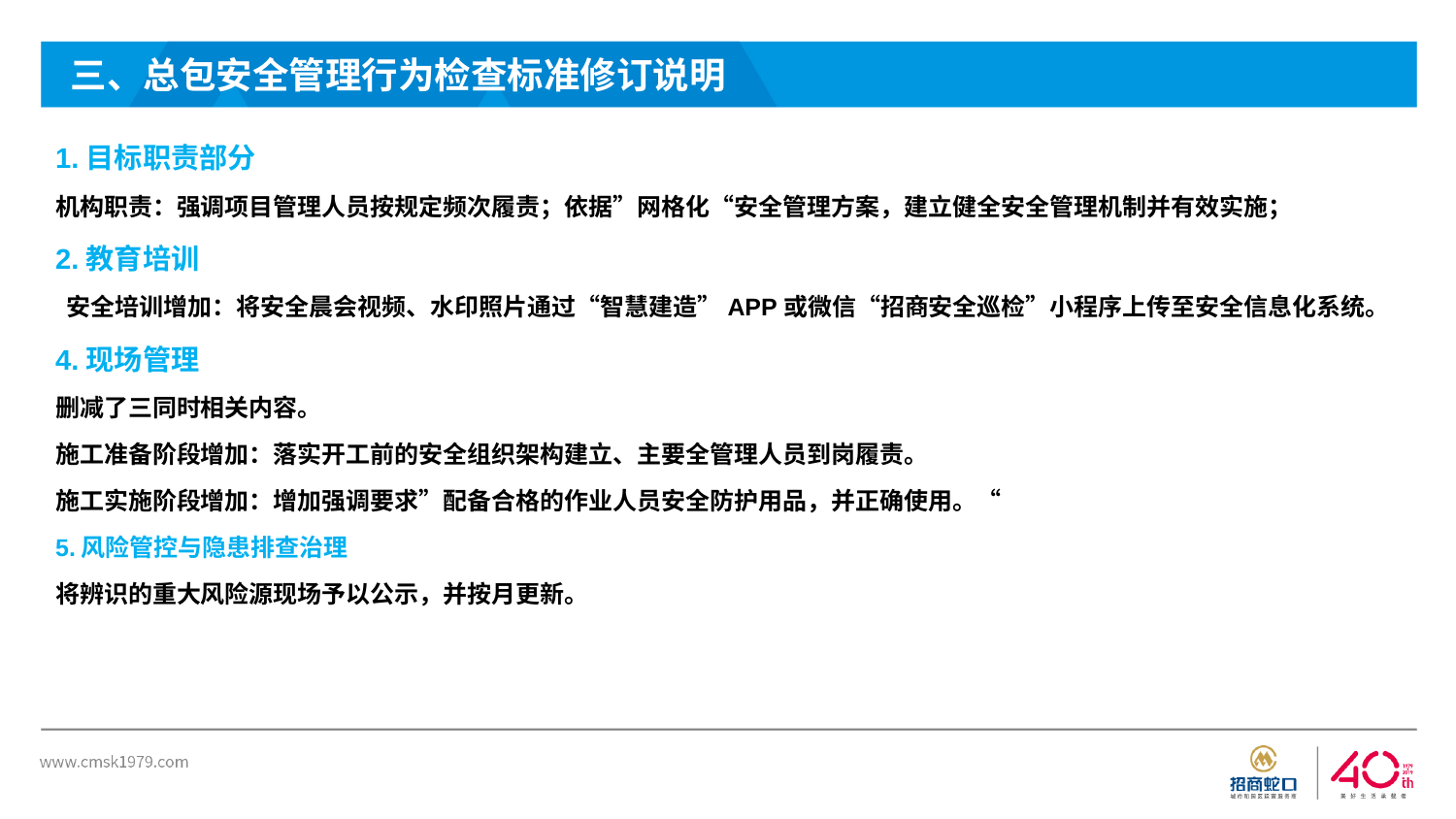

三、总包安全管理行为检查标准修订说明
1.目标职责部分
机构职责：强调项目管理人员按规定频次履责；依据”网格化“安全管理方案，建立健全安全管理机制并有效实施；
2.教育培训
 安全培训增加：将安全晨会视频、水印照片通过“智慧建造”APP或微信“招商安全巡检”小程序上传至安全信息化系统。
4.现场管理
删减了三同时相关内容。
施工准备阶段增加：落实开工前的安全组织架构建立、主要全管理人员到岗履责。
施工实施阶段增加：增加强调要求”配备合格的作业人员安全防护用品，并正确使用。“
5.风险管控与隐患排查治理
将辨识的重大风险源现场予以公示，并按月更新。